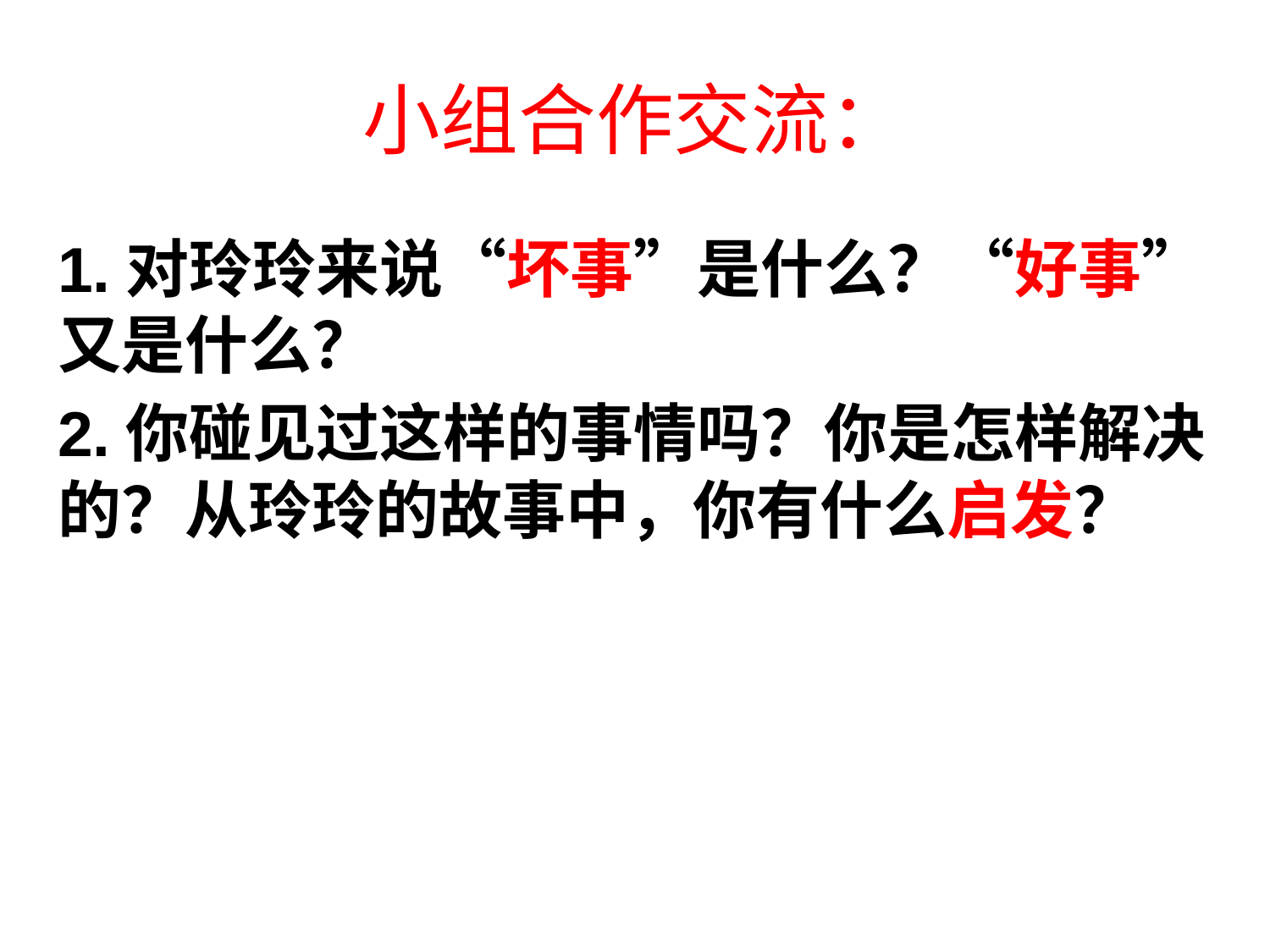

小组合作交流：
1.对玲玲来说“坏事”是什么？“好事”又是什么？
2.你碰见过这样的事情吗？你是怎样解决的？从玲玲的故事中，你有什么启发？